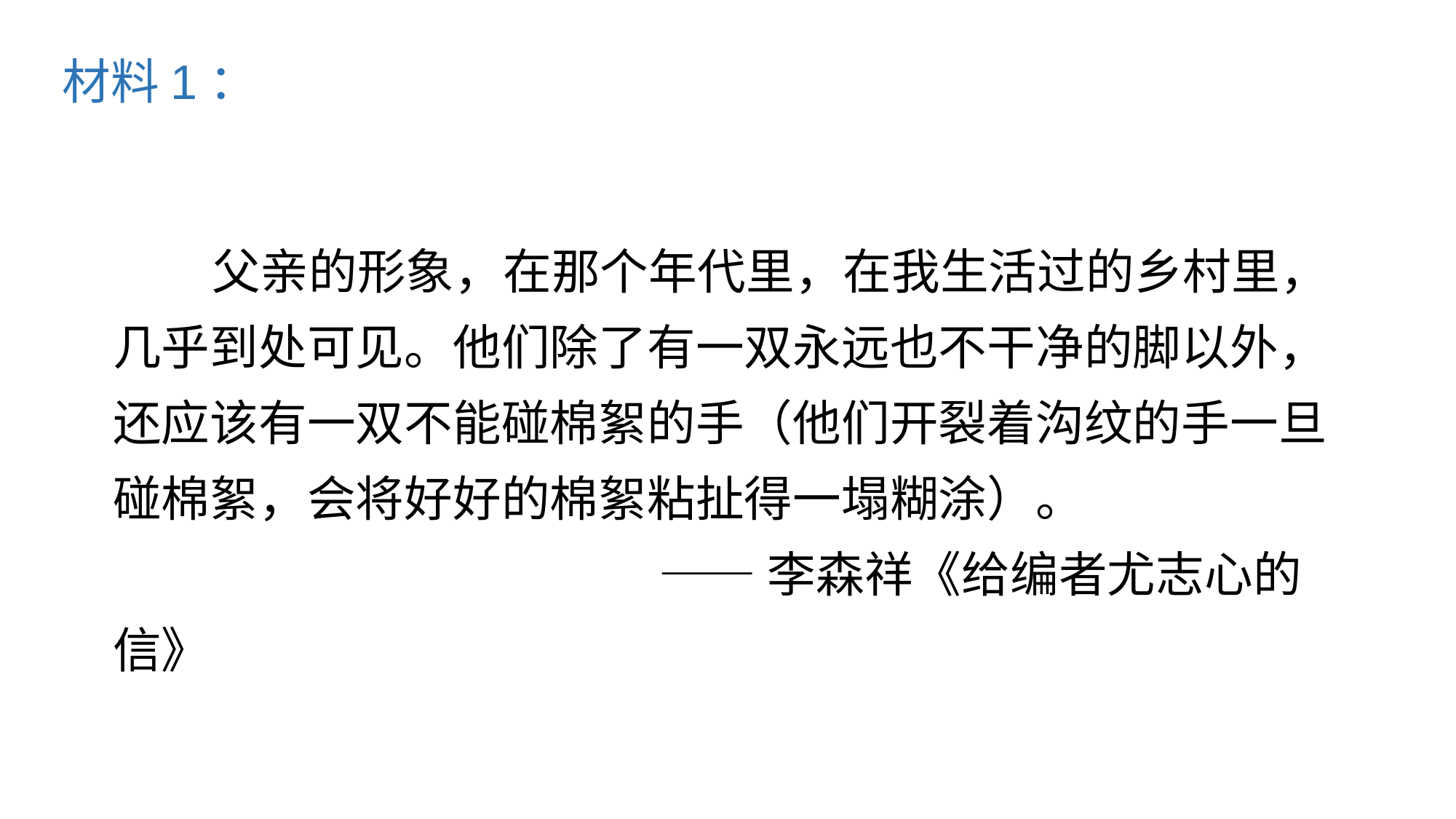

材料1：
        父亲的形象，在那个年代里，在我生活过的乡村里，几乎到处可见。他们除了有一双永远也不干净的脚以外，还应该有一双不能碰棉絮的手（他们开裂着沟纹的手一旦碰棉絮，会将好好的棉絮粘扯得一塌糊涂）。
					——李森祥《给编者尤志心的信》